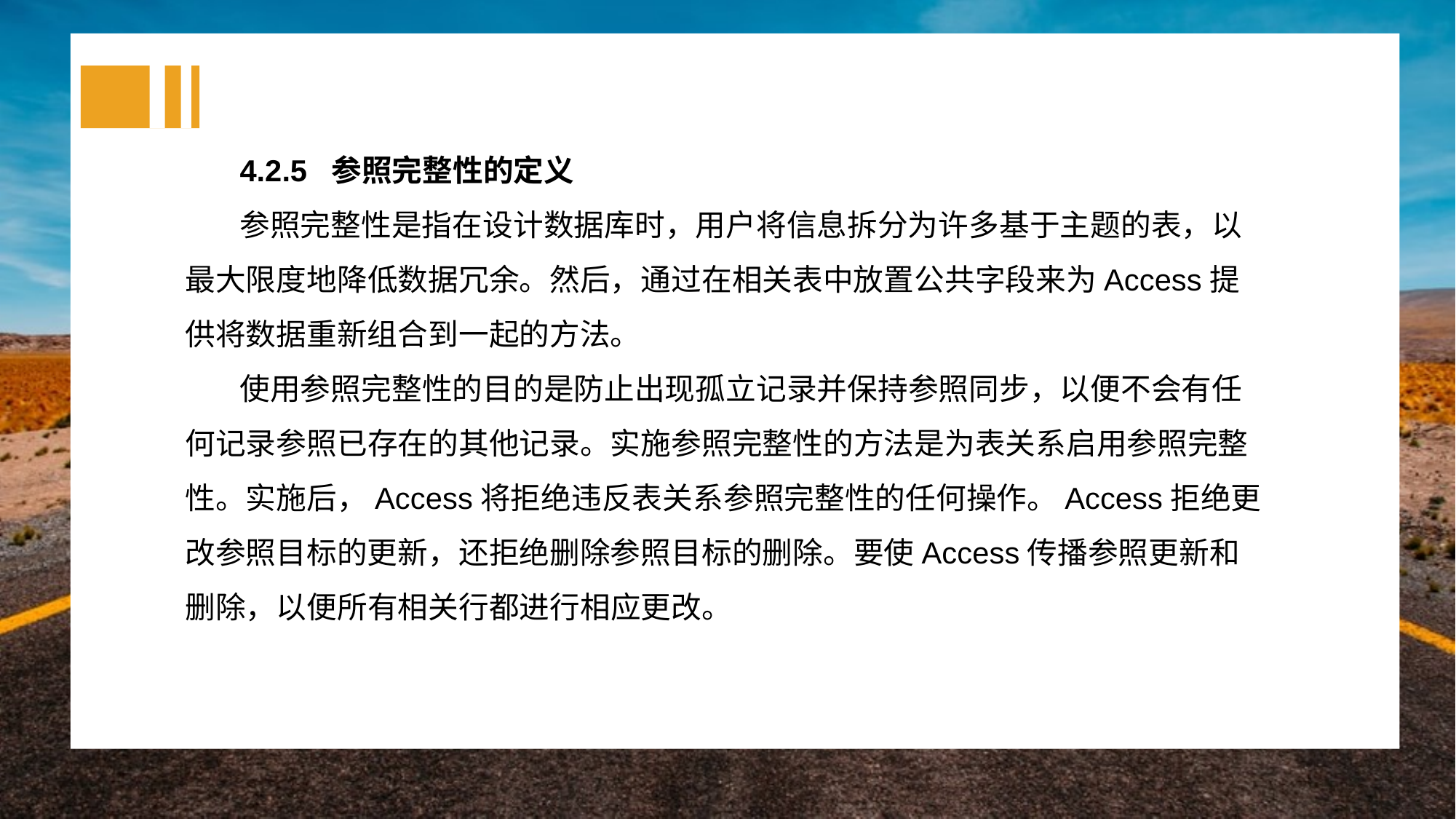

4.2.5  参照完整性的定义
参照完整性是指在设计数据库时，用户将信息拆分为许多基于主题的表，以最大限度地降低数据冗余。然后，通过在相关表中放置公共字段来为Access提供将数据重新组合到一起的方法。
使用参照完整性的目的是防止出现孤立记录并保持参照同步，以便不会有任何记录参照已存在的其他记录。实施参照完整性的方法是为表关系启用参照完整性。实施后，Access将拒绝违反表关系参照完整性的任何操作。Access拒绝更改参照目标的更新，还拒绝删除参照目标的删除。要使Access传播参照更新和删除，以便所有相关行都进行相应更改。